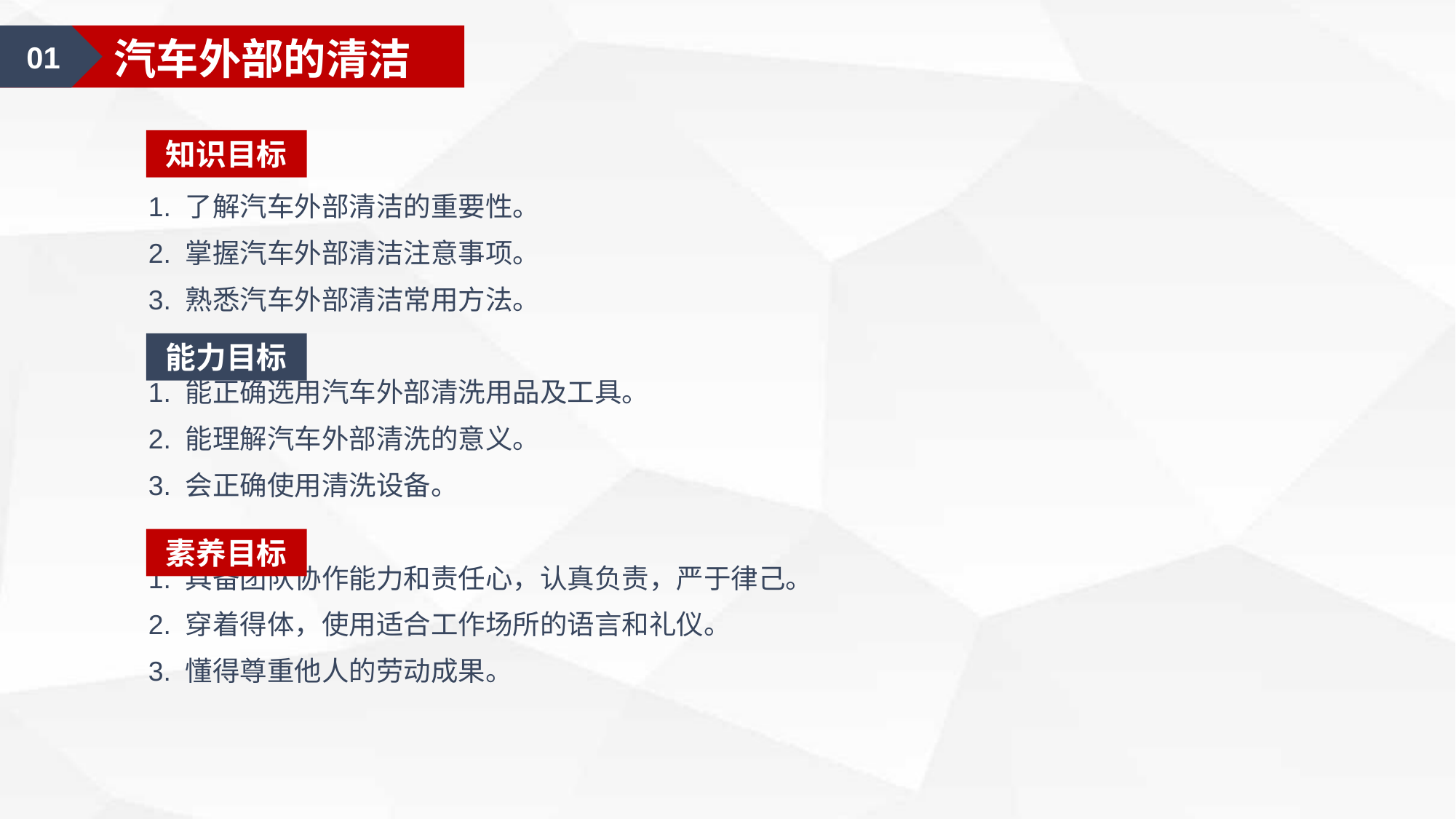

01
汽车外部的清洁
知识目标
1. 了解汽车外部清洁的重要性。
2. 掌握汽车外部清洁注意事项。
3. 熟悉汽车外部清洁常用方法。

1. 能正确选用汽车外部清洗用品及工具。
2. 能理解汽车外部清洗的意义。
3. 会正确使用清洗设备。

1. 具备团队协作能力和责任心，认真负责，严于律己。
2. 穿着得体，使用适合工作场所的语言和礼仪。
3. 懂得尊重他人的劳动成果。
能力目标
素养目标